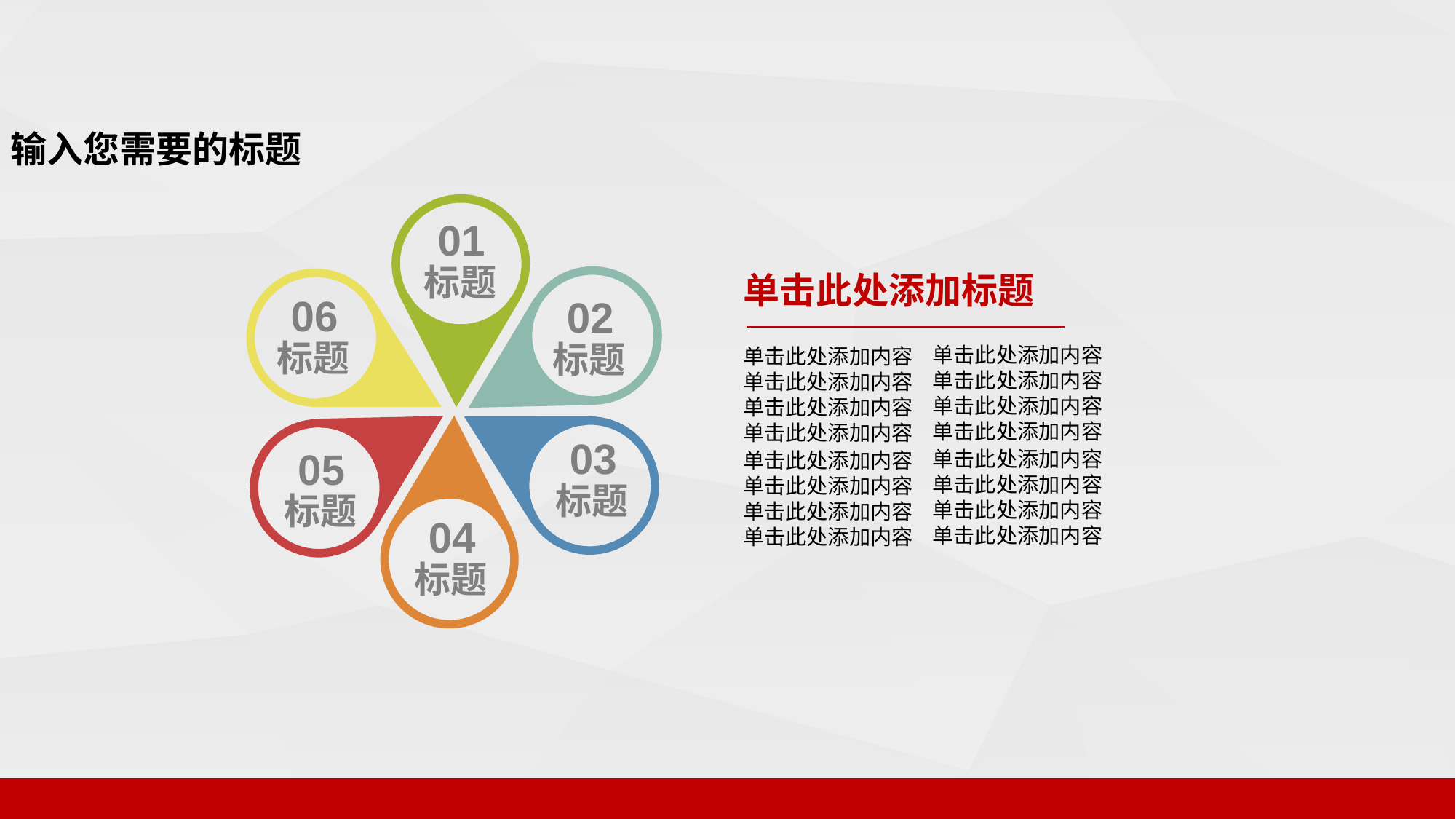

输入您需要的标题

01
标题

单击此处添加标题

02
标题

06
标题

单击此处添加内容
单击此处添加内容
单击此处添加内容
单击此处添加内容

单击此处添加内容
单击此处添加内容
单击此处添加内容
单击此处添加内容

03
标题

05
标题

04
标题
单击此处添加内容
单击此处添加内容
单击此处添加内容
单击此处添加内容

单击此处添加内容
单击此处添加内容
单击此处添加内容
单击此处添加内容